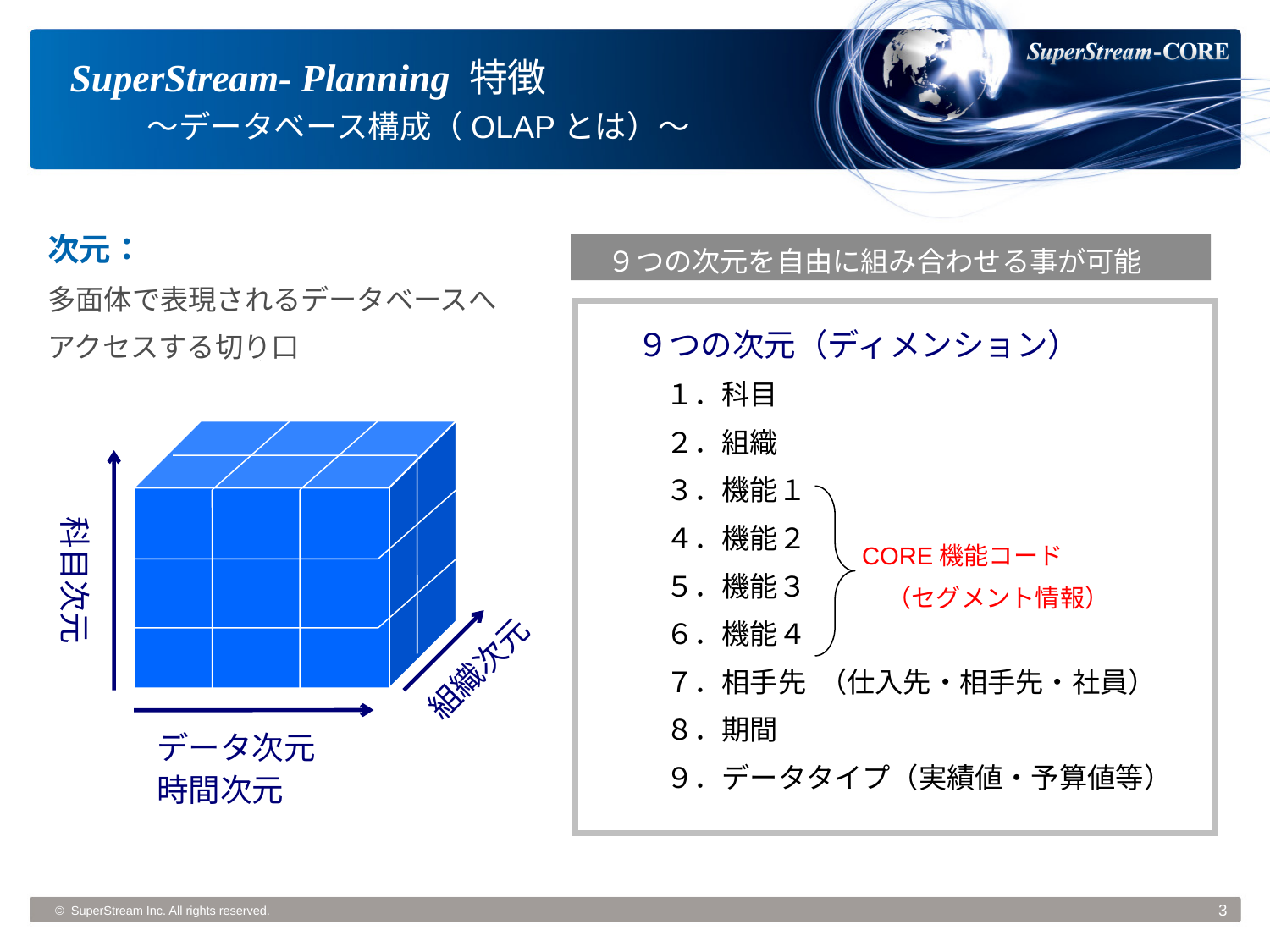

SuperStream- Planning 特徴
　　～データベース構成（OLAPとは）～
次元：
多面体で表現されるデータベースへ
アクセスする切り口

９つの次元を自由に組み合わせる事が可能

９つの次元（ディメンション）
　１．科目
　２．組織
　３．機能１
　４．機能２
　５．機能３
　６．機能４
　７．相手先  （仕入先・相手先・社員）
　８．期間
　９．データタイプ（実績値・予算値等）

科目次元
CORE機能コード
　（セグメント情報）

組織次元

データ次元
時間次元
©  SuperStream Inc. All rights reserved.
3